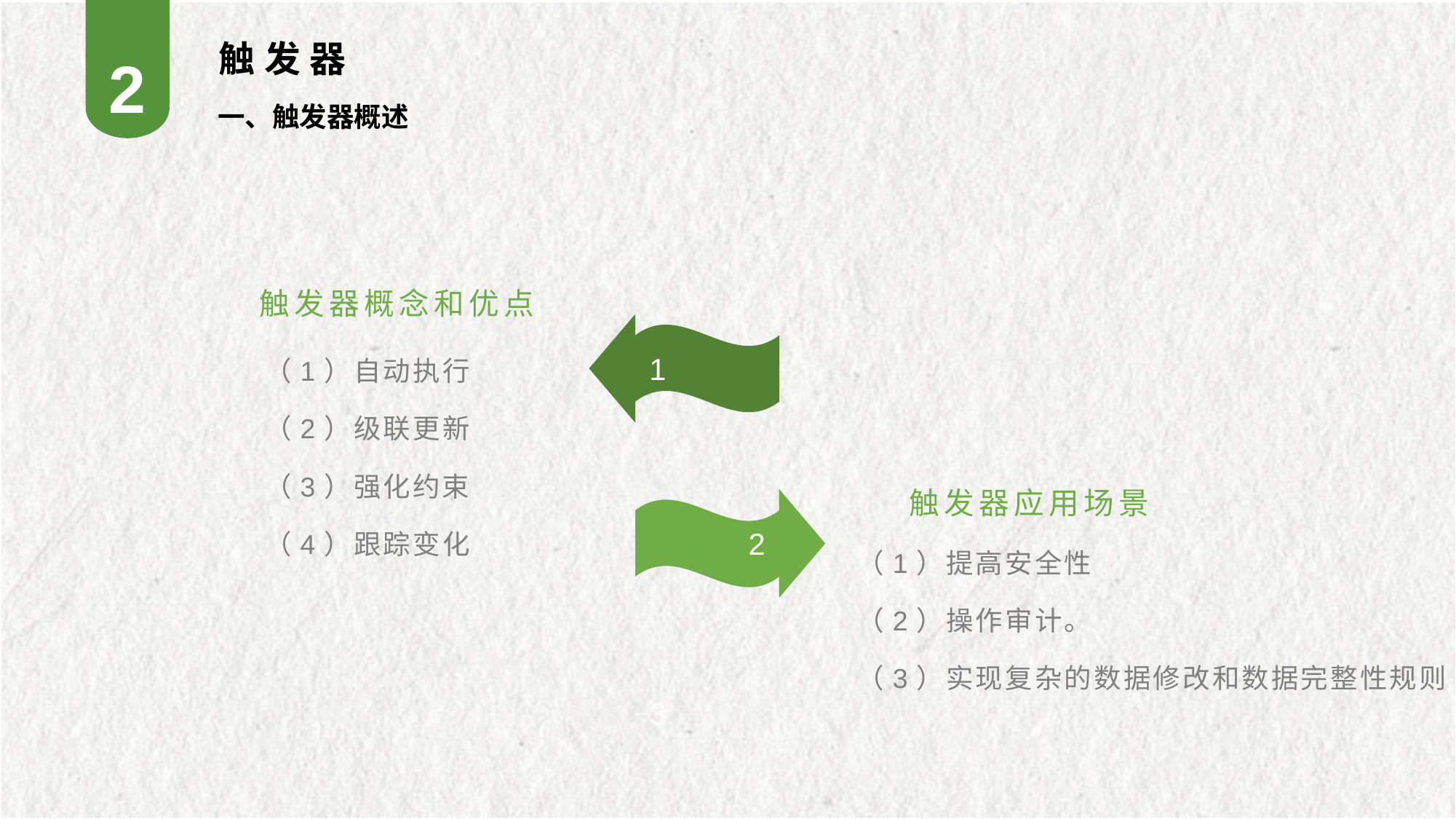

2

 触发器
一、触发器概述
触发器概念和优点

（1）自动执行
（2）级联更新
（3）强化约束
（4）跟踪变化
1

触发器应用场景

2

（1）提高安全性
（2）操作审计。
（3）实现复杂的数据修改和数据完整性规则
3